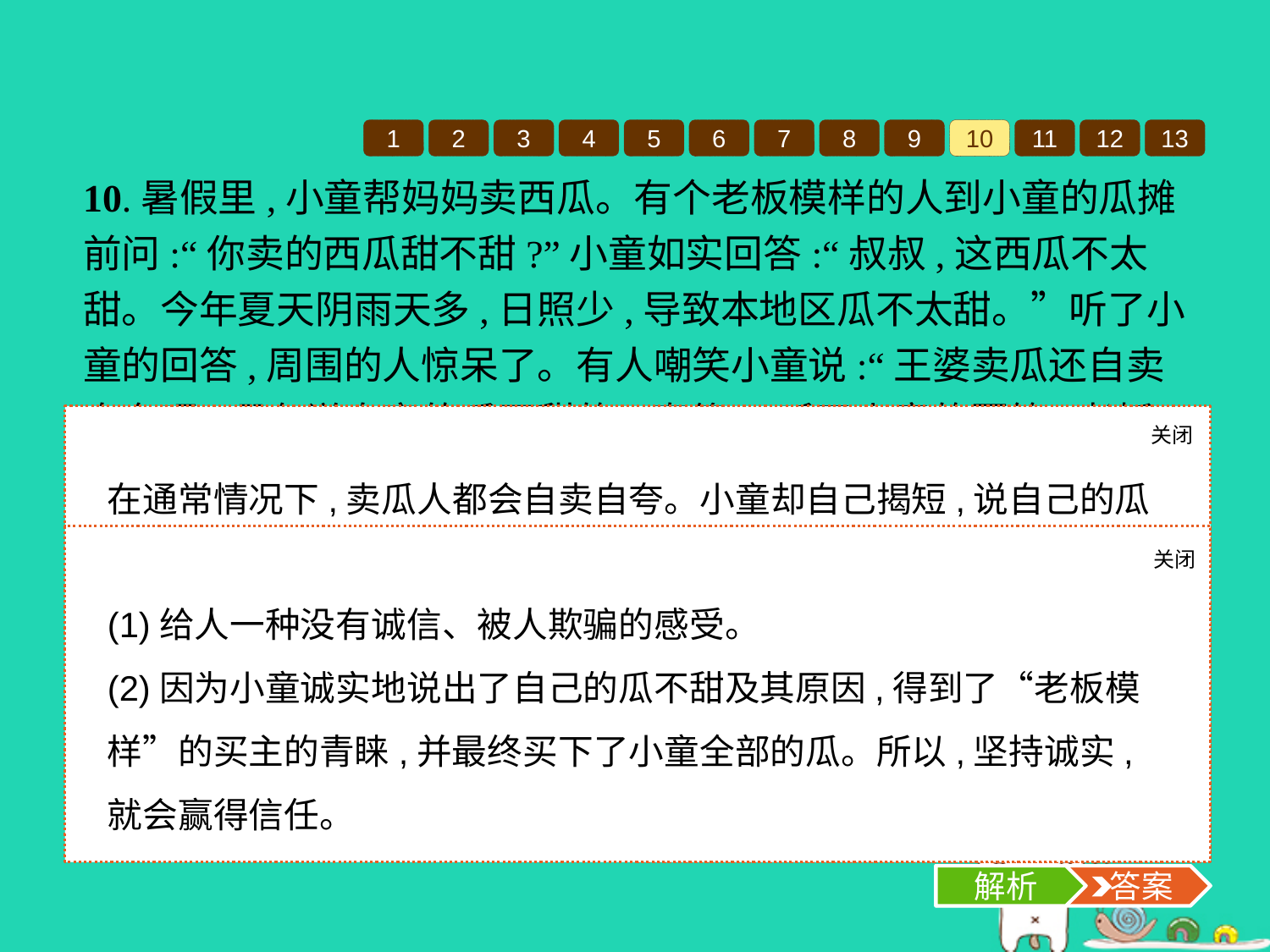

1
2
3
4
5
6
7
8
9
10
11
12
13
10.暑假里,小童帮妈妈卖西瓜。有个老板模样的人到小童的瓜摊前问:“你卖的西瓜甜不甜?”小童如实回答:“叔叔,这西瓜不太甜。今年夏天阴雨天多,日照少,导致本地区瓜不太甜。”听了小童的回答,周围的人惊呆了。有人嘲笑小童说:“王婆卖瓜还自卖自夸呢,哪有说自家的瓜不甜的?真傻!”听了小童的回答,老板模样的人很感动,他拍着小童的肩膀说:“真是个诚实的好孩子,你的瓜我全买了。”
(1)“王婆卖瓜”给人什么感受?
(2)小童实话实说为什么能打动买主?

关闭
解析

在通常情况下,卖瓜人都会自卖自夸。小童却自己揭短,说自己的瓜不甜,这反映了他是个诚实的人。只有诚实才能获得别人的信任。他的诚实打动了买主,才买下了他全部的瓜。这也启示我们,要时刻做诚实的人,不要贪图一时之利而扭曲了自己的心灵。

关闭
解析
  答案

(1)给人一种没有诚信、被人欺骗的感受。
(2)因为小童诚实地说出了自己的瓜不甜及其原因,得到了“老板模样”的买主的青睐,并最终买下了小童全部的瓜。所以,坚持诚实,就会赢得信任。
解析
  答案